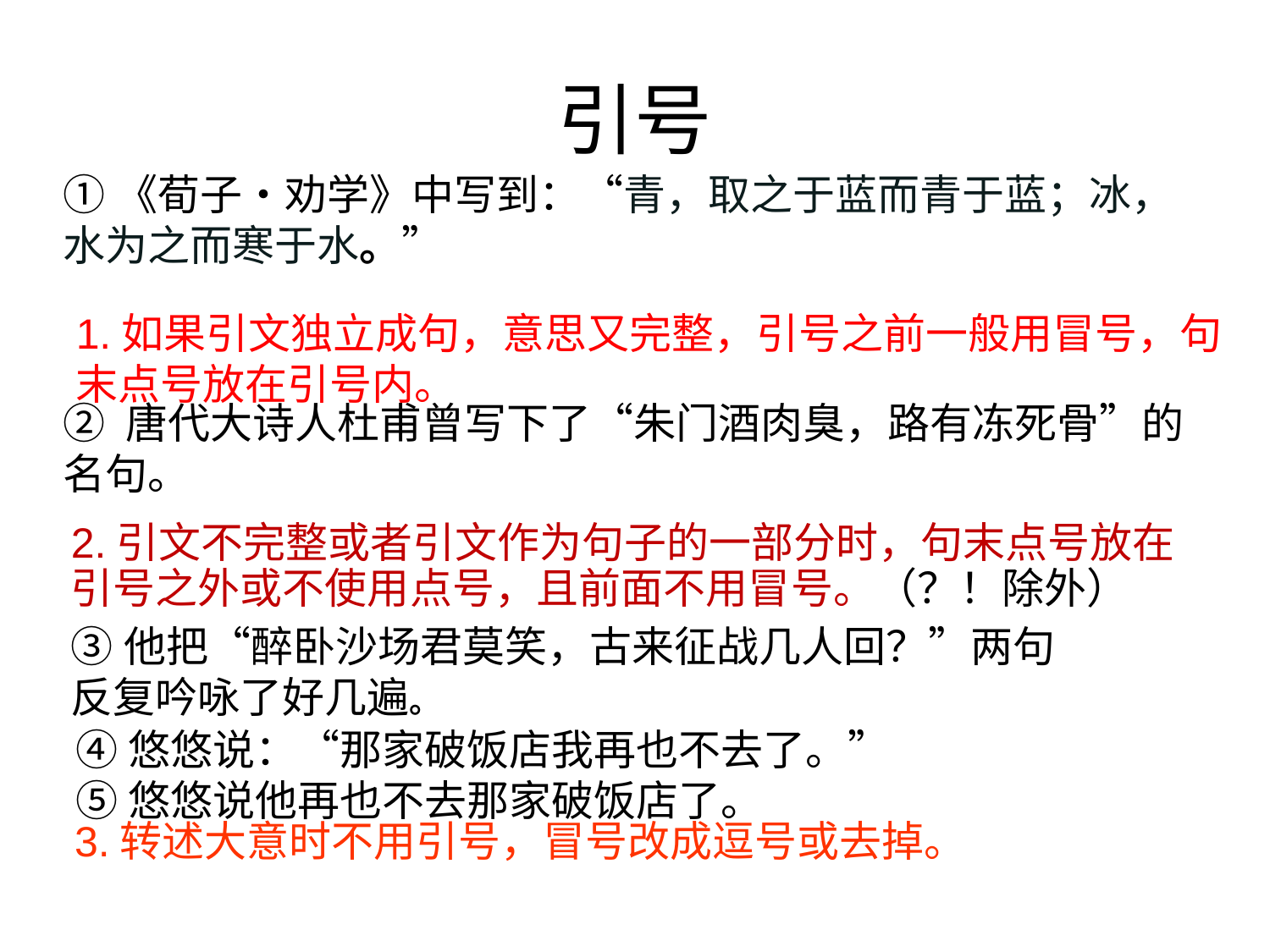

# 引号

①《荀子•劝学》中写到：“青，取之于蓝而青于蓝；冰，水为之而寒于水。”

② 唐代大诗人杜甫曾写下了“朱门酒肉臭，路有冻死骨”的名句。
1.如果引文独立成句，意思又完整，引号之前一般用冒号，句末点号放在引号内。
2.引文不完整或者引文作为句子的一部分时，句末点号放在
引号之外或不使用点号，且前面不用冒号。（？！除外）

③他把“醉卧沙场君莫笑，古来征战几人回？”两句
反复吟咏了好几遍。
④悠悠说：“那家破饭店我再也不去了。”
⑤悠悠说他再也不去那家破饭店了。
3.转述大意时不用引号，冒号改成逗号或去掉。